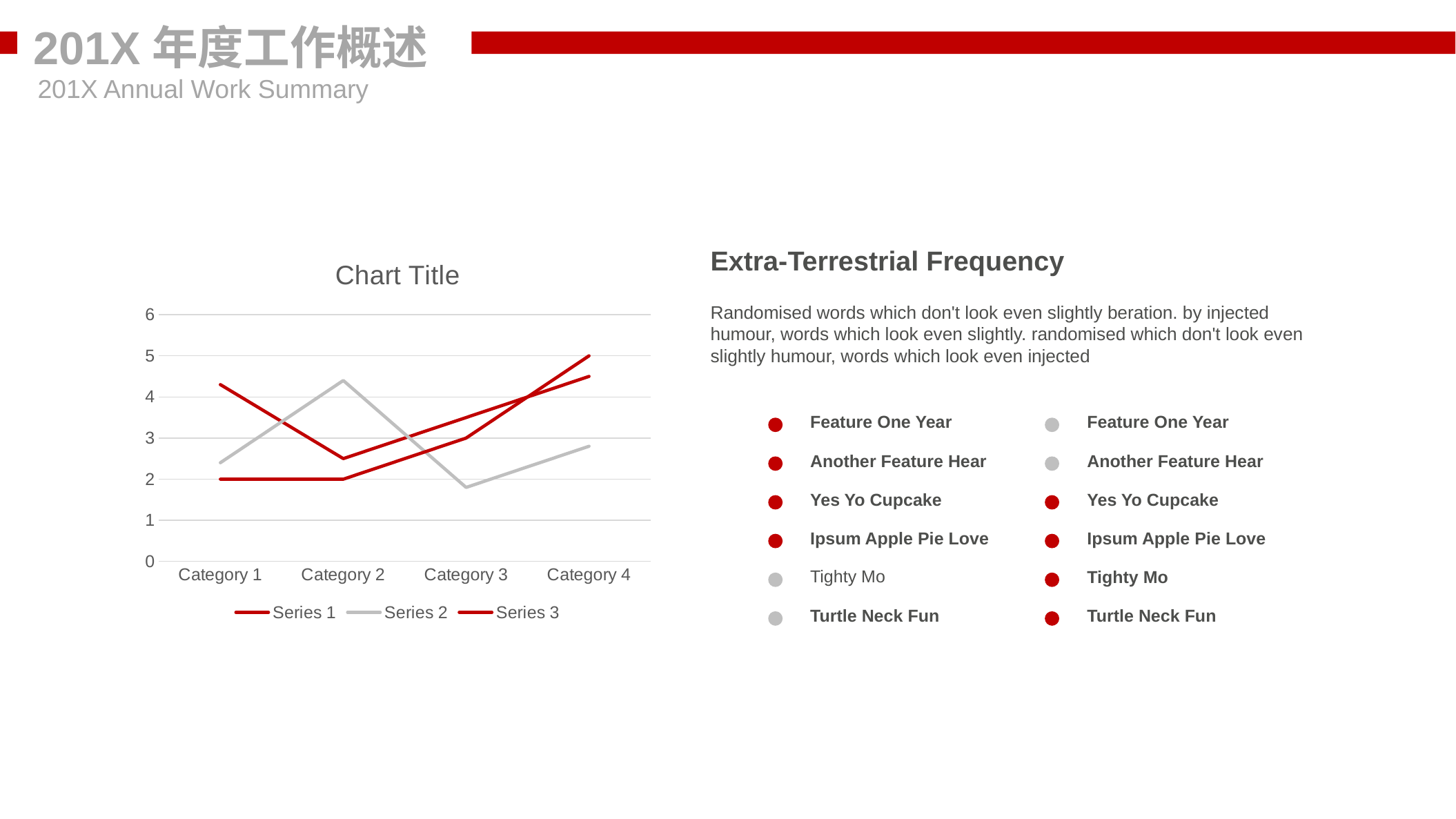

201X年度工作概述

201X Annual Work Summary

### Chart:

| Category | Series 1 | Series 2 | Series 3 |
|---|---|---|---|
| Category 1 | 4.3 | 2.4 | 2.0 |
| Category 2 | 2.5 | 4.4 | 2.0 |
| Category 3 | 3.5 | 1.8 | 3.0 |
| Category 4 | 4.5 | 2.8 | 5.0 |
Extra-Terrestrial Frequency
Randomised words which don't look even slightly beration. by injected humour, words which look even slightly. randomised which don't look even slightly humour, words which look even injected
Feature One Year
Feature One Year

Another Feature Hear
Another Feature Hear

Yes Yo Cupcake
Yes Yo Cupcake

Ipsum Apple Pie Love
Ipsum Apple Pie Love

Tighty Mo
Tighty Mo

Turtle Neck Fun
Turtle Neck Fun